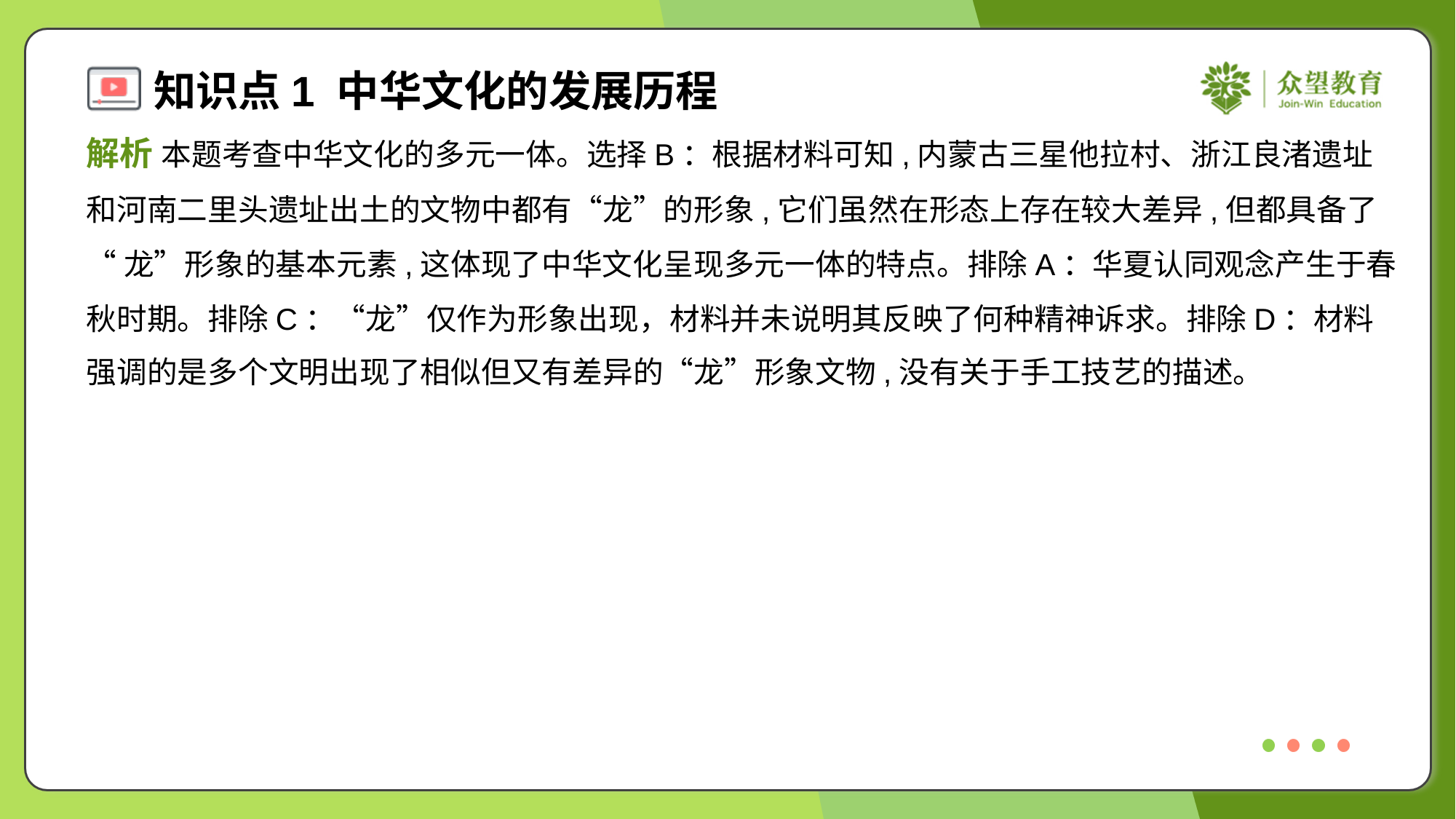

解析 本题考查中华文化的多元一体。选择B：根据材料可知,内蒙古三星他拉村、浙江良渚遗址
和河南二里头遗址出土的文物中都有“龙”的形象,它们虽然在形态上存在较大差异,但都具备了
“龙”形象的基本元素,这体现了中华文化呈现多元一体的特点。排除A：华夏认同观念产生于春
秋时期。排除C：“龙”仅作为形象出现，材料并未说明其反映了何种精神诉求。排除D：材料
强调的是多个文明出现了相似但又有差异的“龙”形象文物,没有关于手工技艺的描述。